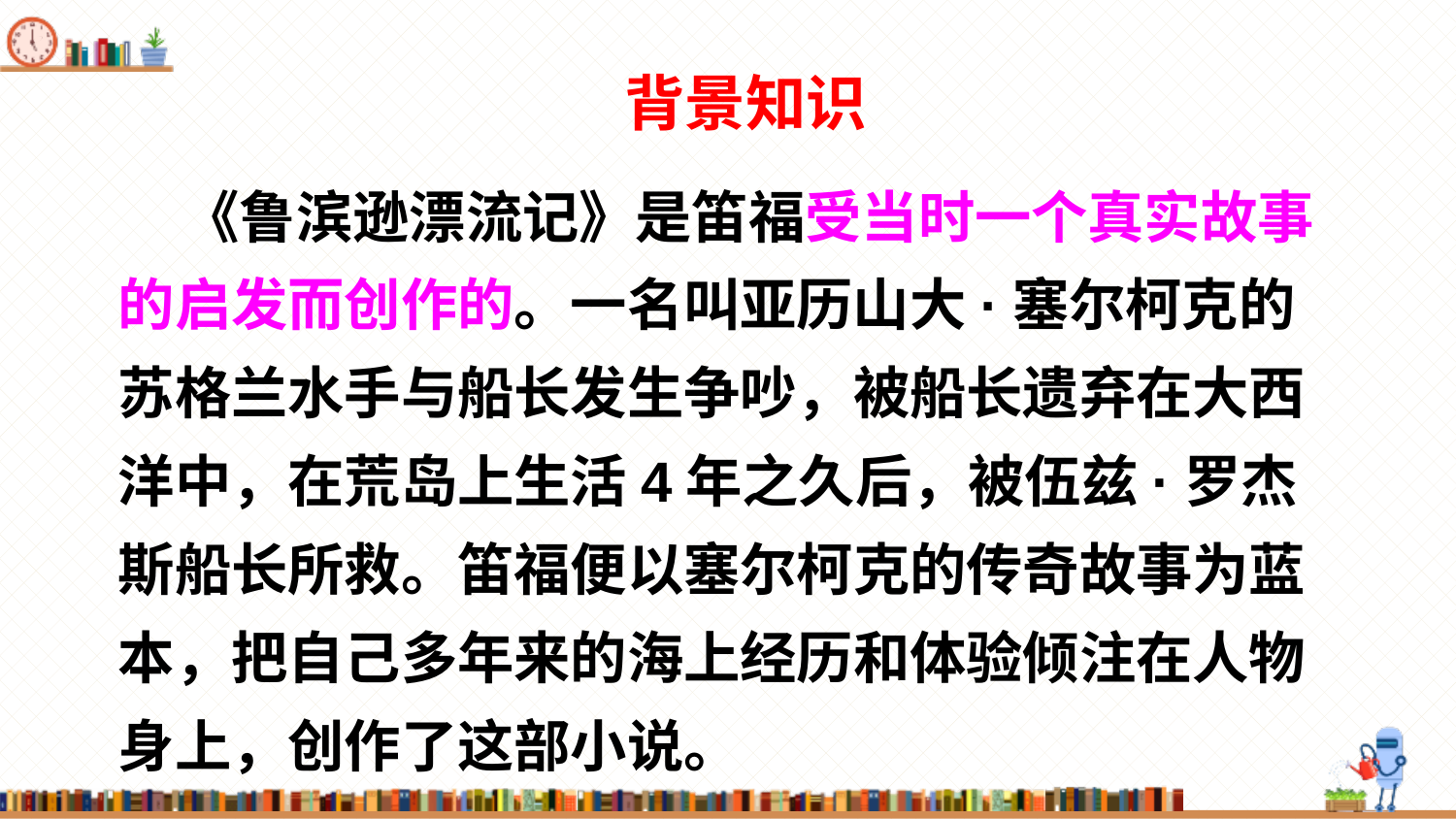

背景知识
    《鲁滨逊漂流记》是笛福受当时一个真实故事的启发而创作的。一名叫亚历山大·塞尔柯克的苏格兰水手与船长发生争吵，被船长遗弃在大西洋中，在荒岛上生活4年之久后，被伍兹·罗杰斯船长所救。笛福便以塞尔柯克的传奇故事为蓝本，把自己多年来的海上经历和体验倾注在人物身上，创作了这部小说。